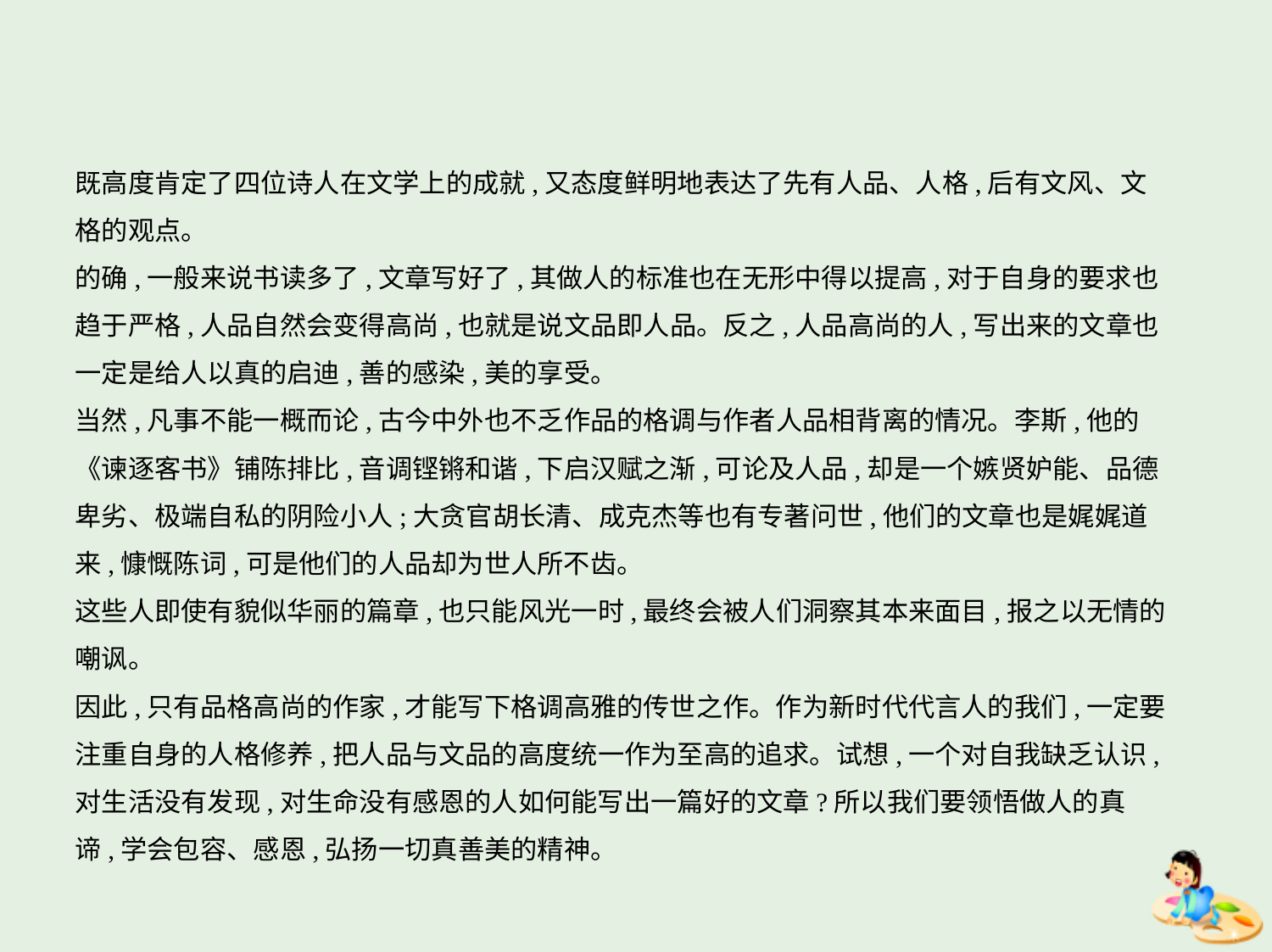

既高度肯定了四位诗人在文学上的成就,又态度鲜明地表达了先有人品、人格,后有文风、文
格的观点。
的确,一般来说书读多了,文章写好了,其做人的标准也在无形中得以提高,对于自身的要求也
趋于严格,人品自然会变得高尚,也就是说文品即人品。反之,人品高尚的人,写出来的文章也
一定是给人以真的启迪,善的感染,美的享受。
当然,凡事不能一概而论,古今中外也不乏作品的格调与作者人品相背离的情况。李斯,他的
《谏逐客书》铺陈排比,音调铿锵和谐,下启汉赋之渐,可论及人品,却是一个嫉贤妒能、品德
卑劣、极端自私的阴险小人;大贪官胡长清、成克杰等也有专著问世,他们的文章也是娓娓道
来,慷慨陈词,可是他们的人品却为世人所不齿。
这些人即使有貌似华丽的篇章,也只能风光一时,最终会被人们洞察其本来面目,报之以无情的
嘲讽。
因此,只有品格高尚的作家,才能写下格调高雅的传世之作。作为新时代代言人的我们,一定要
注重自身的人格修养,把人品与文品的高度统一作为至高的追求。试想,一个对自我缺乏认识,
对生活没有发现,对生命没有感恩的人如何能写出一篇好的文章?所以我们要领悟做人的真
谛,学会包容、感恩,弘扬一切真善美的精神。